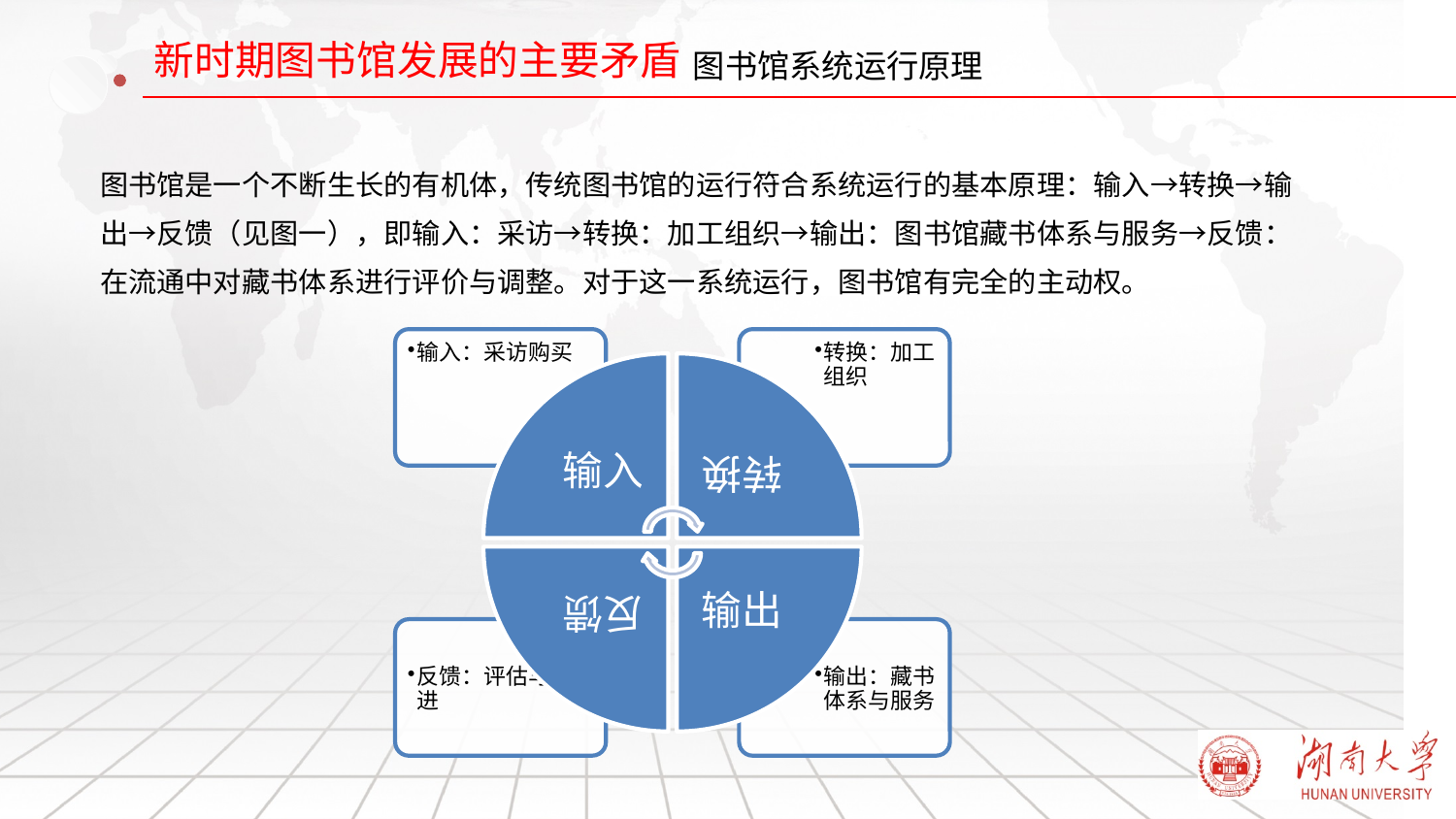

# 图书馆系统运行原理
图书馆是一个不断生长的有机体，传统图书馆的运行符合系统运行的基本原理：输入→转换→输出→反馈（见图一），即输入：采访→转换：加工组织→输出：图书馆藏书体系与服务→反馈：在流通中对藏书体系进行评价与调整。对于这一系统运行，图书馆有完全的主动权。
输出：藏书体系与服务
反馈：评估与改进
转换：加工组织
输入：采访购买
输入
转换
输出
反馈